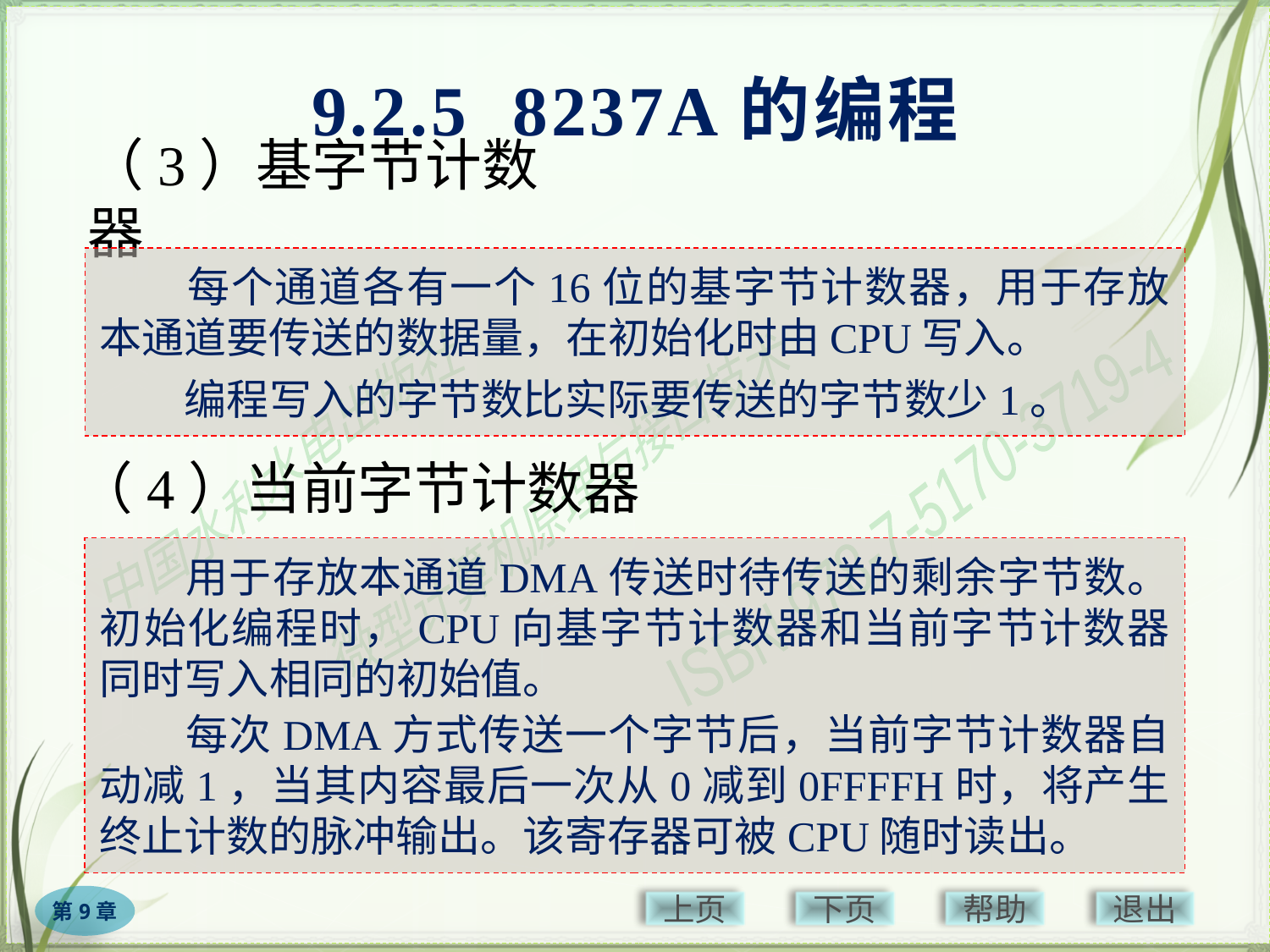

9.2.5  8237A的编程
# （3）基字节计数器
　　每个通道各有一个16位的基字节计数器，用于存放本通道要传送的数据量，在初始化时由CPU写入。
　　编程写入的字节数比实际要传送的字节数少1。
（4）当前字节计数器
　　用于存放本通道DMA传送时待传送的剩余字节数。初始化编程时，CPU向基字节计数器和当前字节计数器同时写入相同的初始值。
　　每次DMA方式传送一个字节后，当前字节计数器自动减1，当其内容最后一次从0减到0FFFFH时，将产生终止计数的脉冲输出。该寄存器可被CPU随时读出。